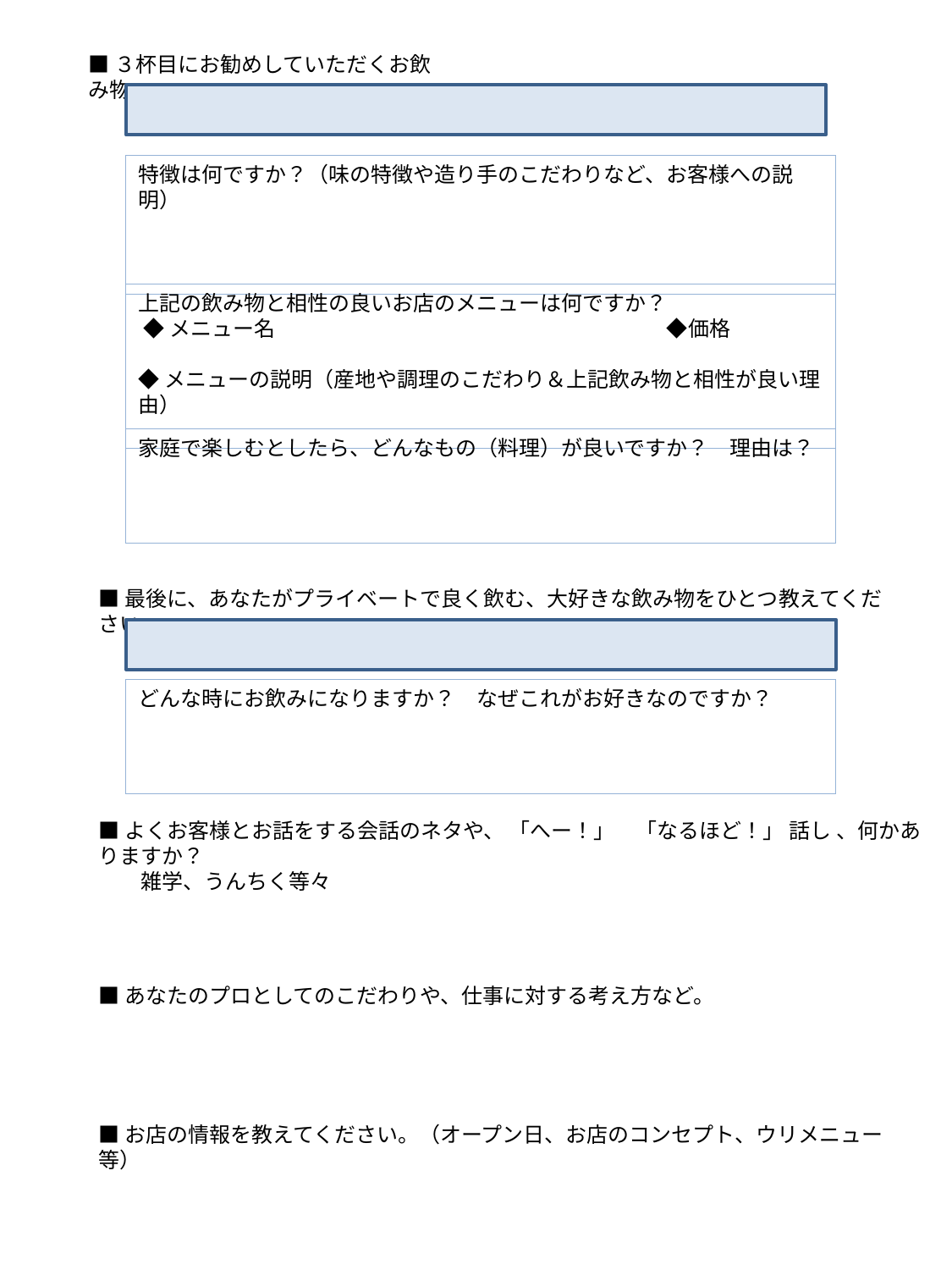

■３杯目にお勧めしていただくお飲み物

特徴は何ですか？（味の特徴や造り手のこだわりなど、お客様への説明）

上記の飲み物と相性の良いお店のメニューは何ですか？
 ◆メニュー名　　　                                                                  　◆価格

◆メニューの説明（産地や調理のこだわり＆上記飲み物と相性が良い理由）

家庭で楽しむとしたら、どんなもの（料理）が良いですか？　理由は？

■最後に、あなたがプライベートで良く飲む、大好きな飲み物をひとつ教えてください。

どんな時にお飲みになりますか？　なぜこれがお好きなのですか？

■よくお客様とお話をする会話のネタや、 「へー！」　「なるほど！」 話し 、何かありますか？
　　雑学、うんちく等々
■あなたのプロとしてのこだわりや、仕事に対する考え方など。
■お店の情報を教えてください。（オープン日、お店のコンセプト、ウリメニュー等）